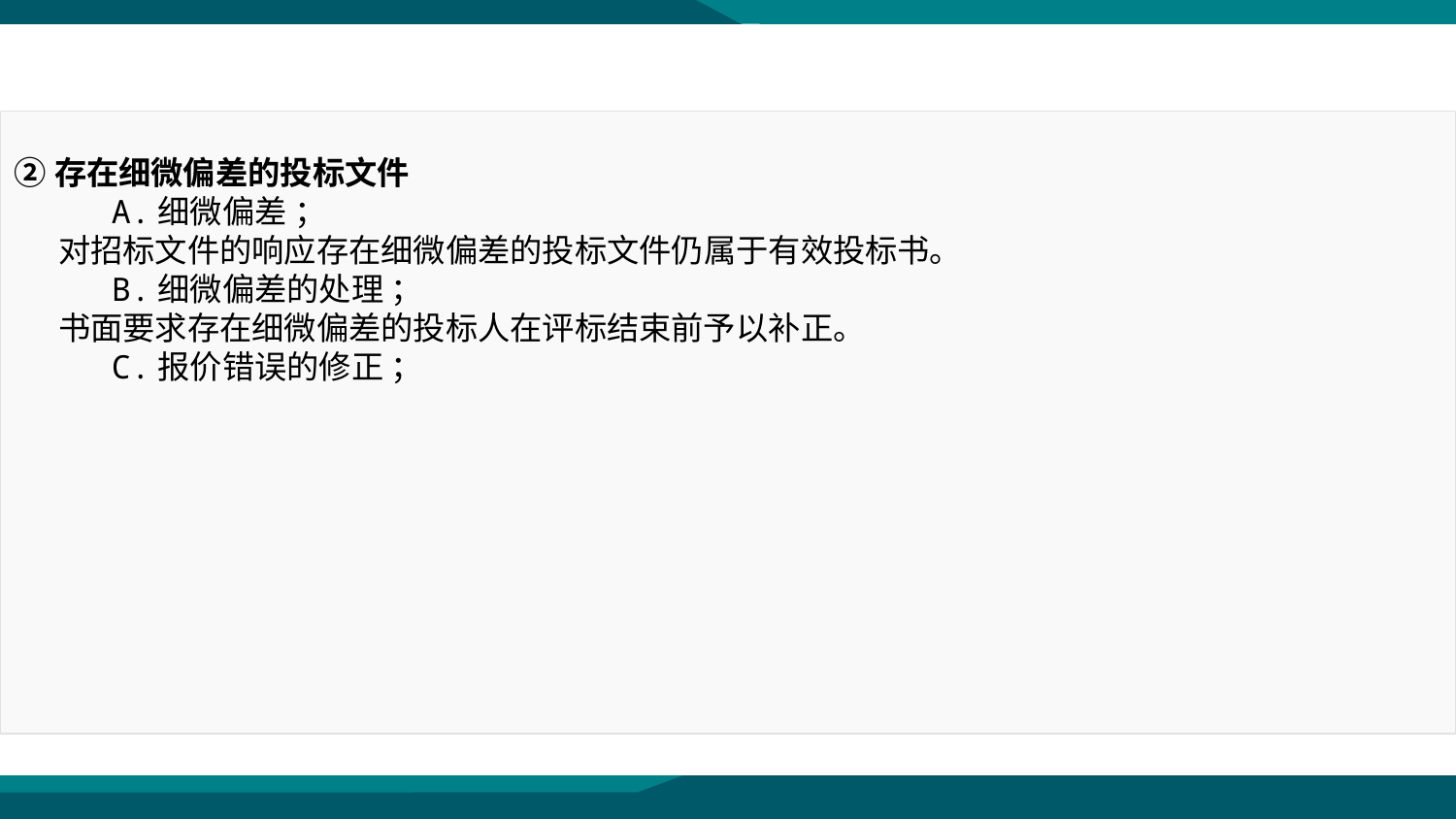

②存在细微偏差的投标文件
     A.细微偏差 ；
     对招标文件的响应存在细微偏差的投标文件仍属于有效投标书。
     B.细微偏差的处理 ；
     书面要求存在细微偏差的投标人在评标结束前予以补正。
     C.报价错误的修正 ；